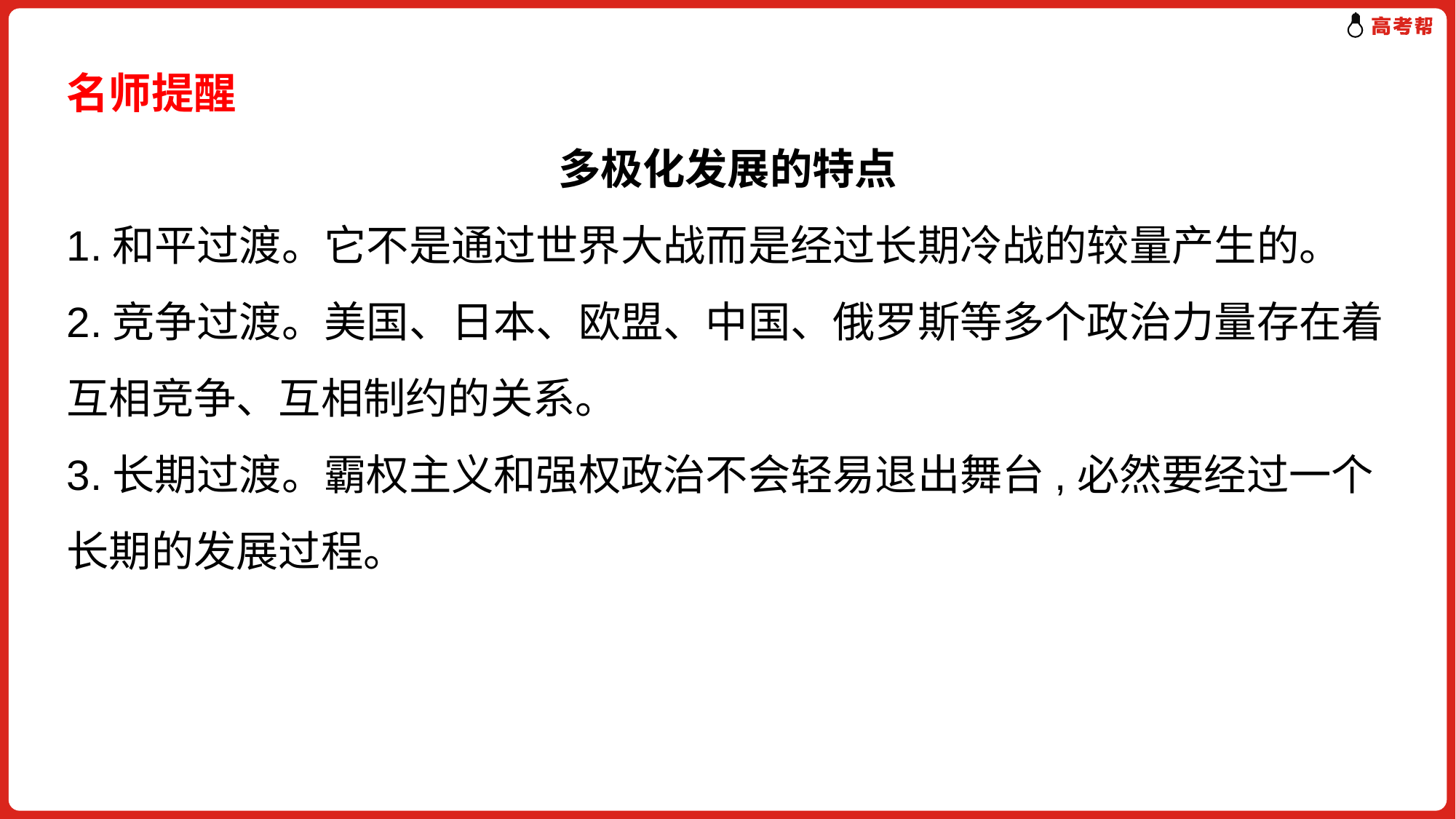

名师提醒
多极化发展的特点
1.和平过渡。它不是通过世界大战而是经过长期冷战的较量产生的。
2.竞争过渡。美国、日本、欧盟、中国、俄罗斯等多个政治力量存在着互相竞争、互相制约的关系。
3.长期过渡。霸权主义和强权政治不会轻易退出舞台,必然要经过一个长期的发展过程。